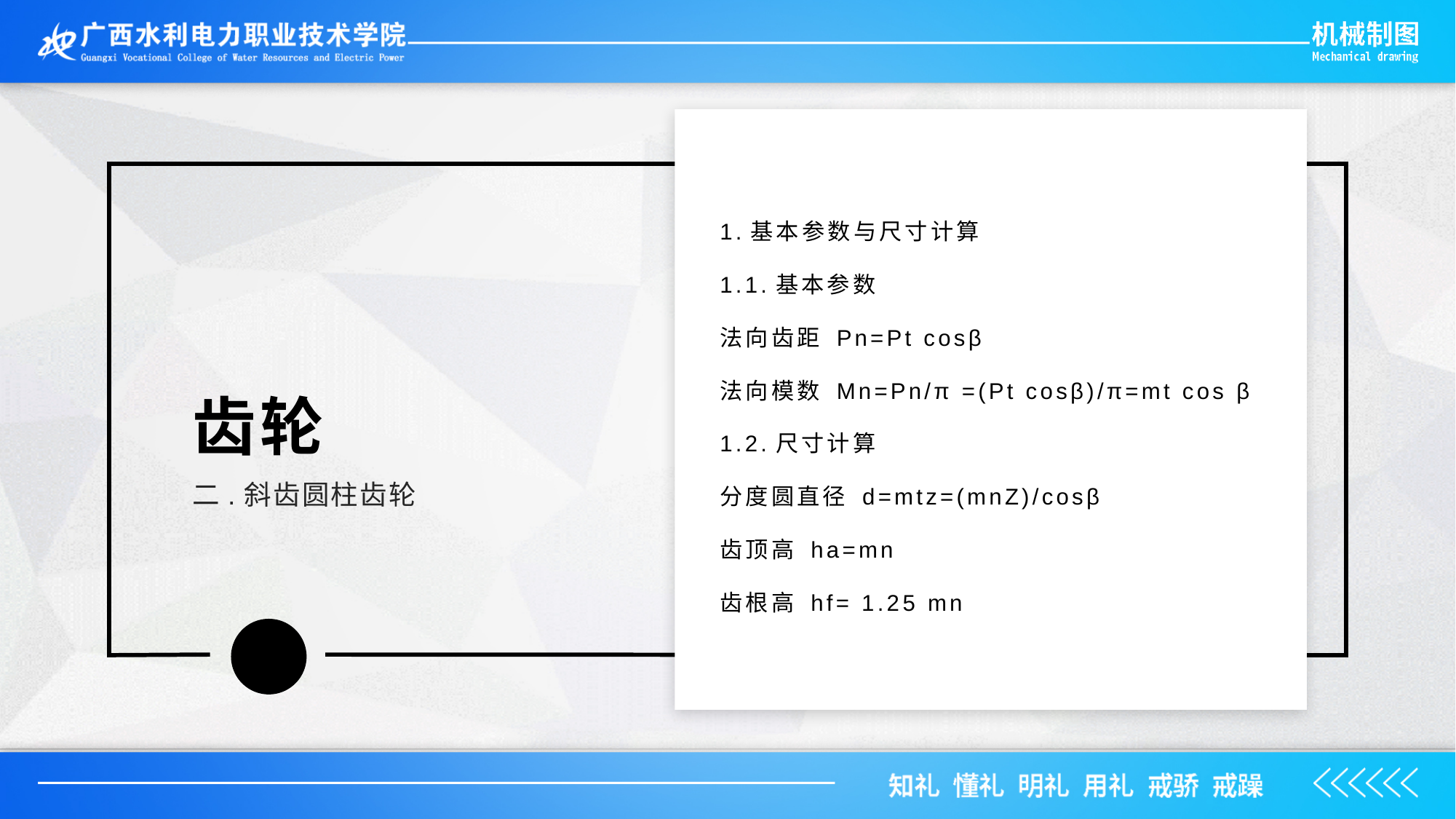

1.基本参数与尺寸计算
1.1.基本参数
法向齿距 Pn=Pt cosβ
法向模数 Mn=Pn/π =(Pt cosβ)/π=mt cos β
1.2.尺寸计算
分度圆直径 d=mtz=(mnZ)/cosβ
齿顶高 ha=mn
齿根高 hf= 1.25 mn

齿轮
二.斜齿圆柱齿轮